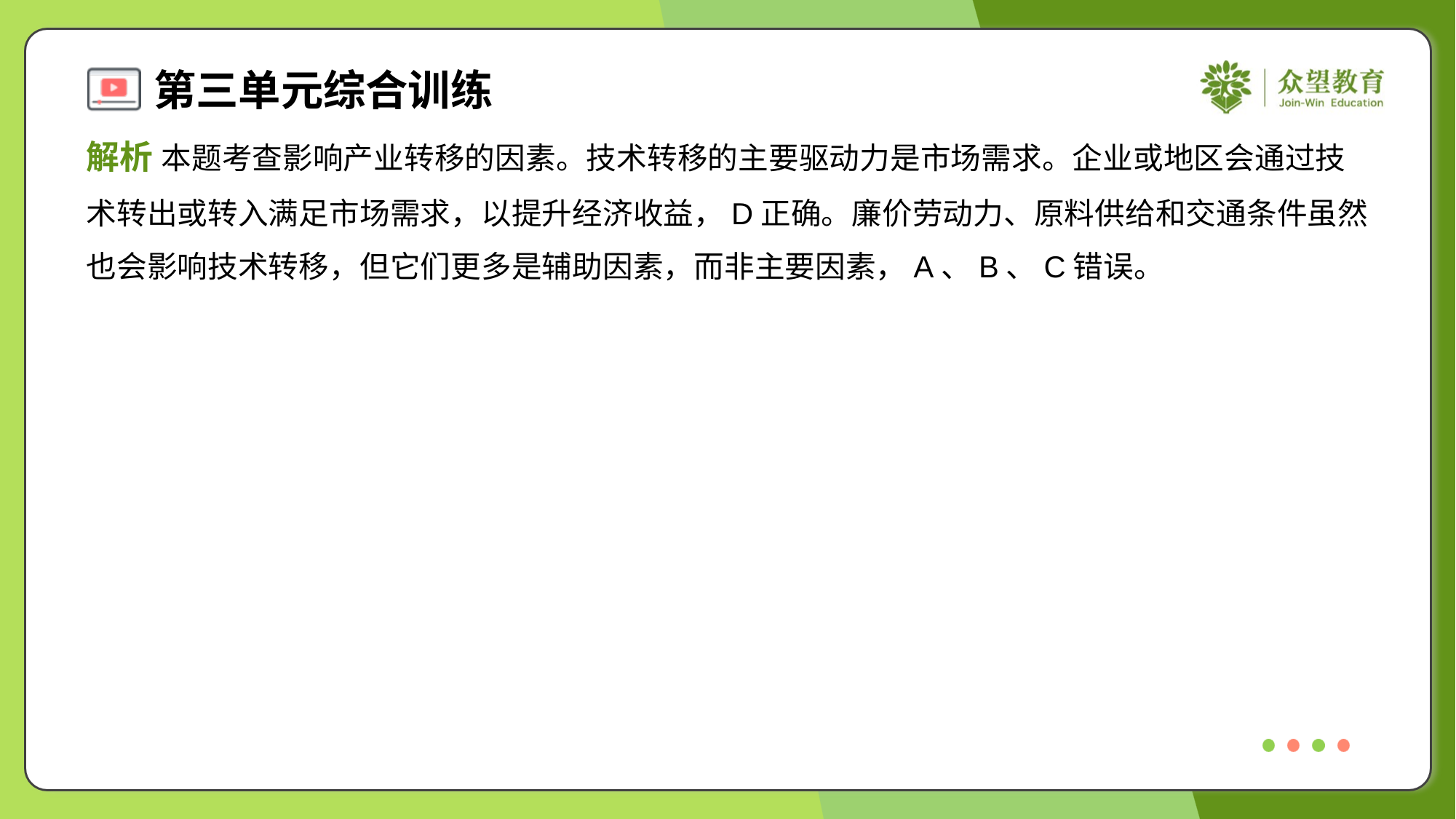

解析 本题考查影响产业转移的因素。技术转移的主要驱动力是市场需求。企业或地区会通过技
术转出或转入满足市场需求，以提升经济收益，D正确。廉价劳动力、原料供给和交通条件虽然
也会影响技术转移，但它们更多是辅助因素，而非主要因素，A、B、C错误。